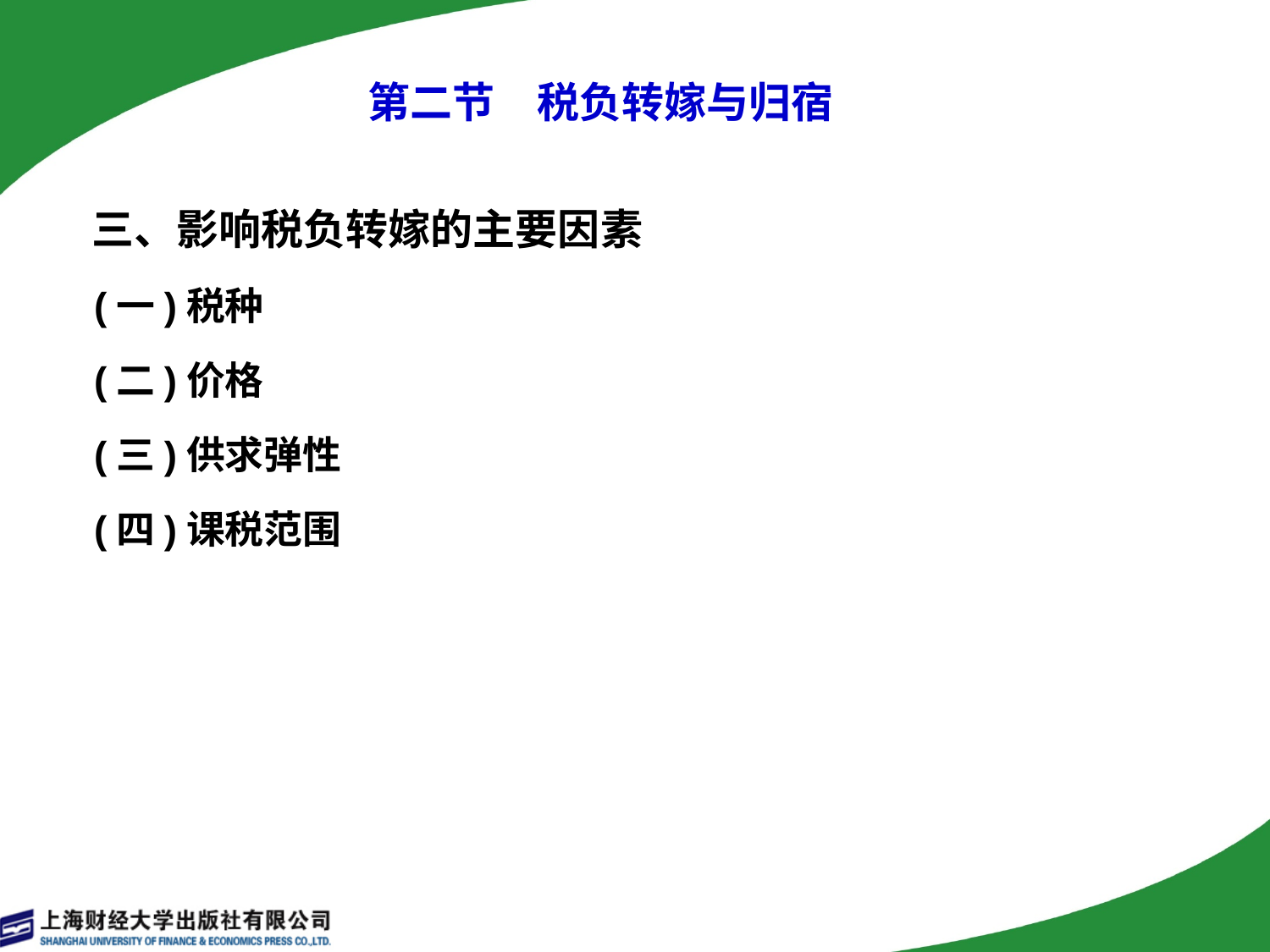

# 第二节　税负转嫁与归宿
 三、影响税负转嫁的主要因素
  (一)税种
  (二)价格
  (三)供求弹性
  (四)课税范围